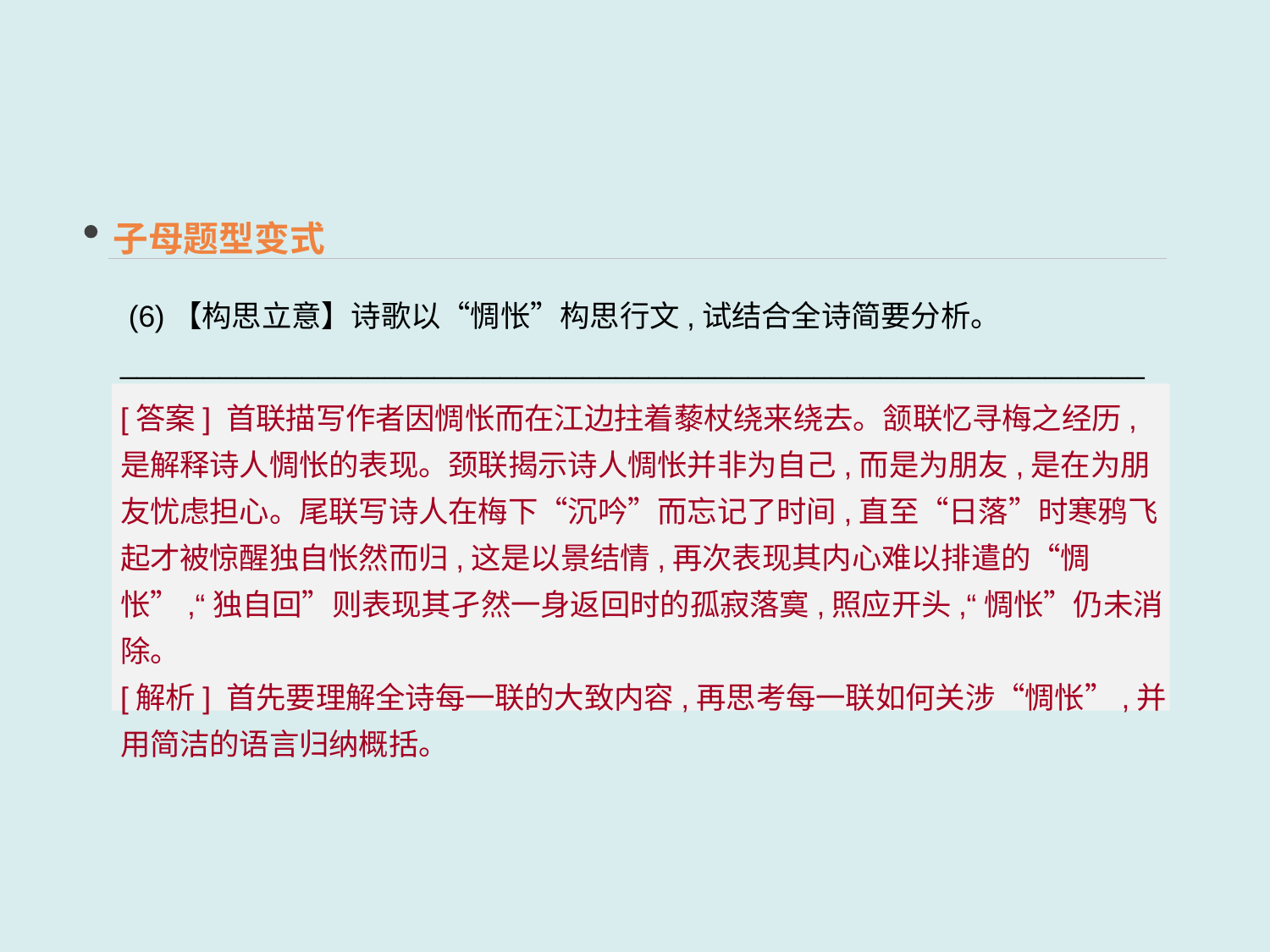

子母题型变式

 (6)【构思立意】诗歌以“惆怅”构思行文,试结合全诗简要分析。
______________________________________________________________________________
[答案] 首联描写作者因惆怅而在江边拄着藜杖绕来绕去。颔联忆寻梅之经历,是解释诗人惆怅的表现。颈联揭示诗人惆怅并非为自己,而是为朋友,是在为朋友忧虑担心。尾联写诗人在梅下“沉吟”而忘记了时间,直至“日落”时寒鸦飞起才被惊醒独自怅然而归,这是以景结情,再次表现其内心难以排遣的“惆怅”,“独自回”则表现其孑然一身返回时的孤寂落寞,照应开头,“惆怅”仍未消除。
[解析] 首先要理解全诗每一联的大致内容,再思考每一联如何关涉“惆怅”,并用简洁的语言归纳概括。